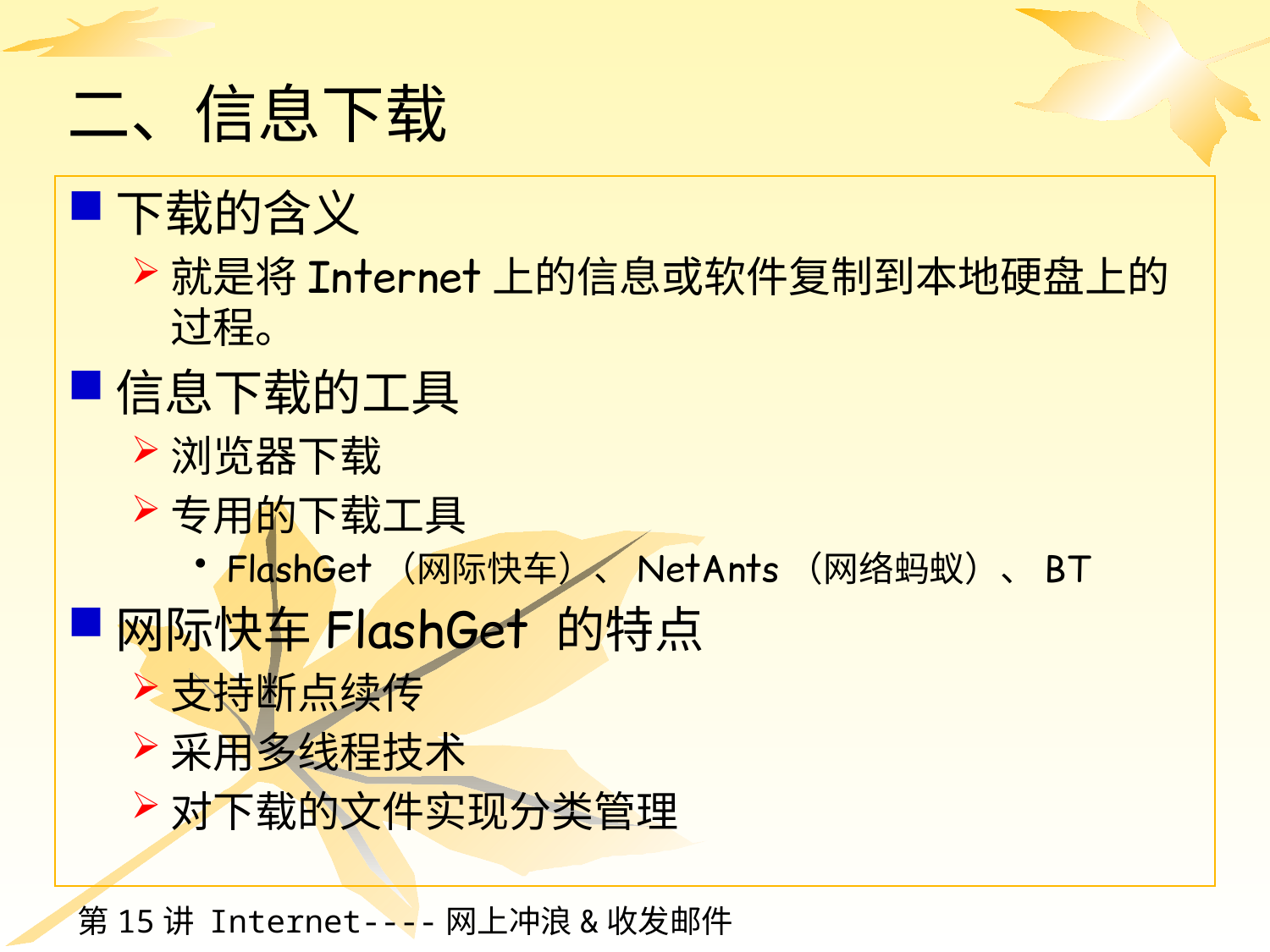

# 二、信息下载
下载的含义
就是将Internet上的信息或软件复制到本地硬盘上的过程。
信息下载的工具
浏览器下载
专用的下载工具
FlashGet（网际快车）、NetAnts（网络蚂蚁）、BT
网际快车FlashGet 的特点
支持断点续传
采用多线程技术
对下载的文件实现分类管理